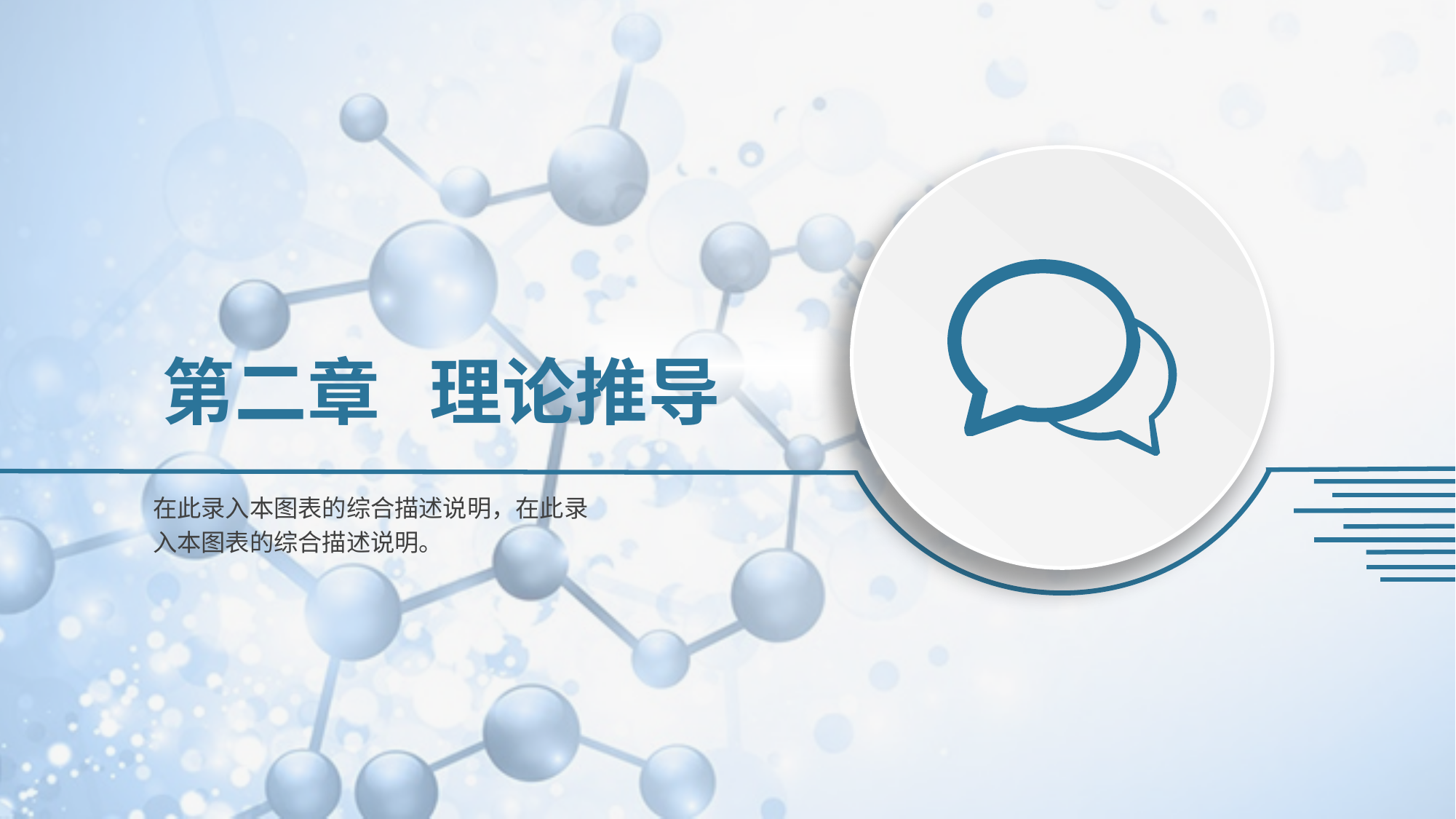

第二章   理论推导

在此录入本图表的综合描述说明，在此录入本图表的综合描述说明。